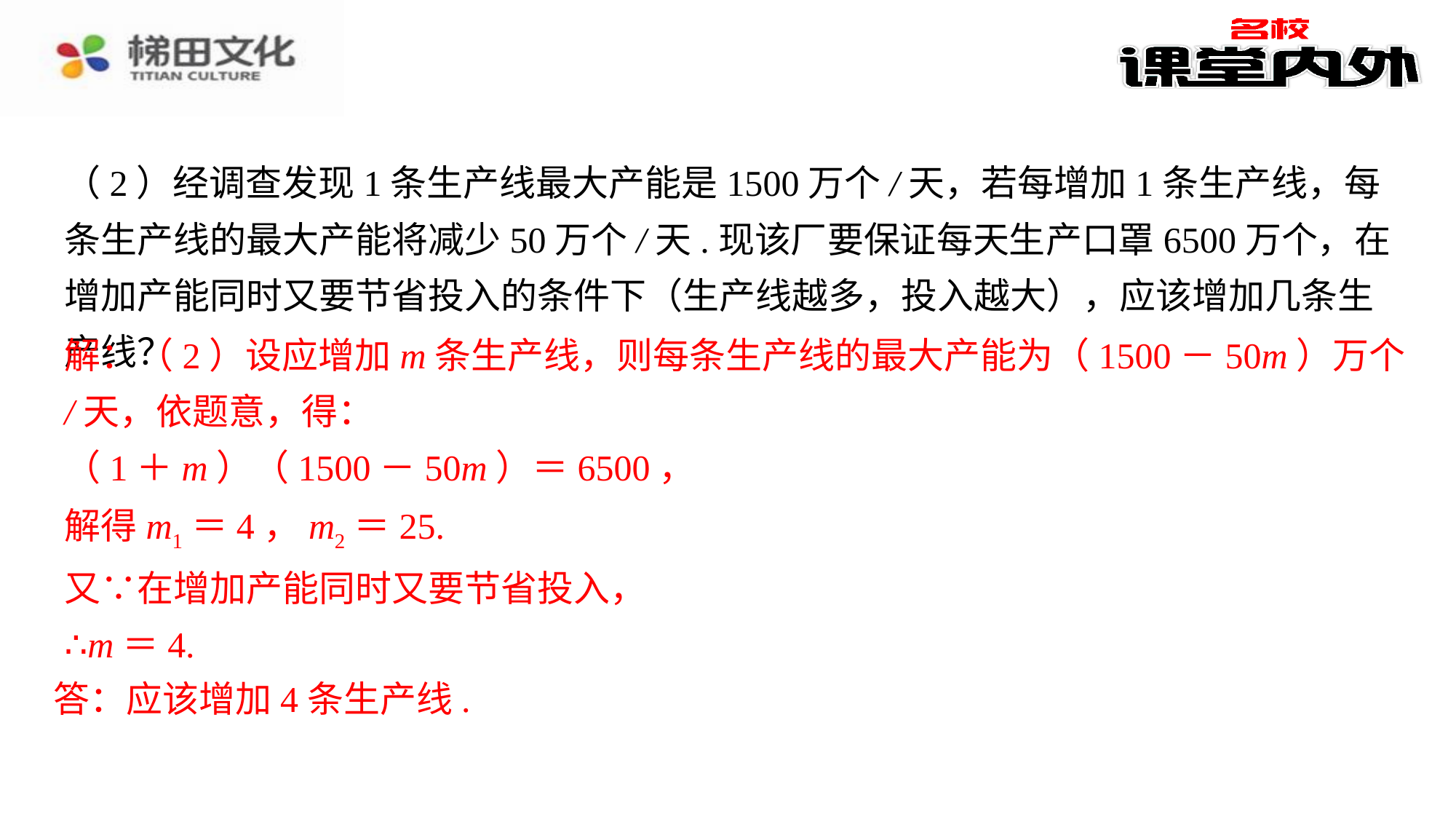

（2）经调查发现1条生产线最大产能是1500万个/天，若每增加1条生产线，每条生产线的最大产能将减少50万个/天.现该厂要保证每天生产口罩6500万个，在增加产能同时又要节省投入的条件下（生产线越多，投入越大），应该增加几条生产线？
解：（2）设应增加m条生产线，则每条生产线的最大产能为（1500－50m）万个/天，依题意，得：
（1＋m）（1500－50m）＝6500，
解得m1＝4，m2＝25.
又∵在增加产能同时又要节省投入，
∴m＝4.
答：应该增加4条生产线.